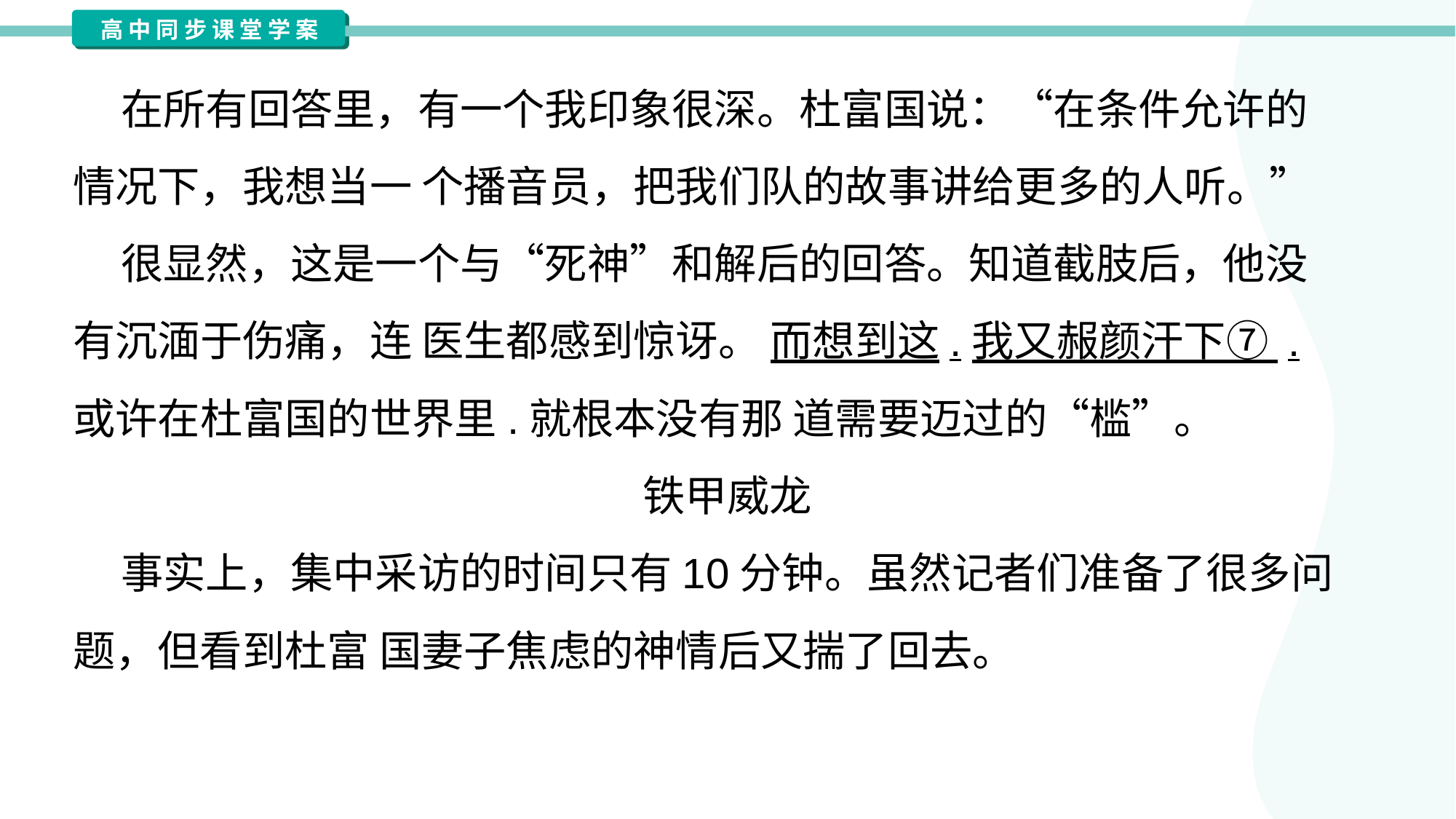

在所有回答里，有一个我印象很深。杜富国说：“在条件允许的
情况下，我想当一 个播音员，把我们队的故事讲给更多的人听。”
    很显然，这是一个与“死神”和解后的回答。知道截肢后，他没
有沉湎于伤痛，连 医生都感到惊讶。 而想到这.我又赧颜汗下⑦ .
或许在杜富国的世界里.就根本没有那 道需要迈过的“槛”。
铁甲威龙
    事实上，集中采访的时间只有10分钟。虽然记者们准备了很多问
题，但看到杜富 国妻子焦虑的神情后又揣了回去。